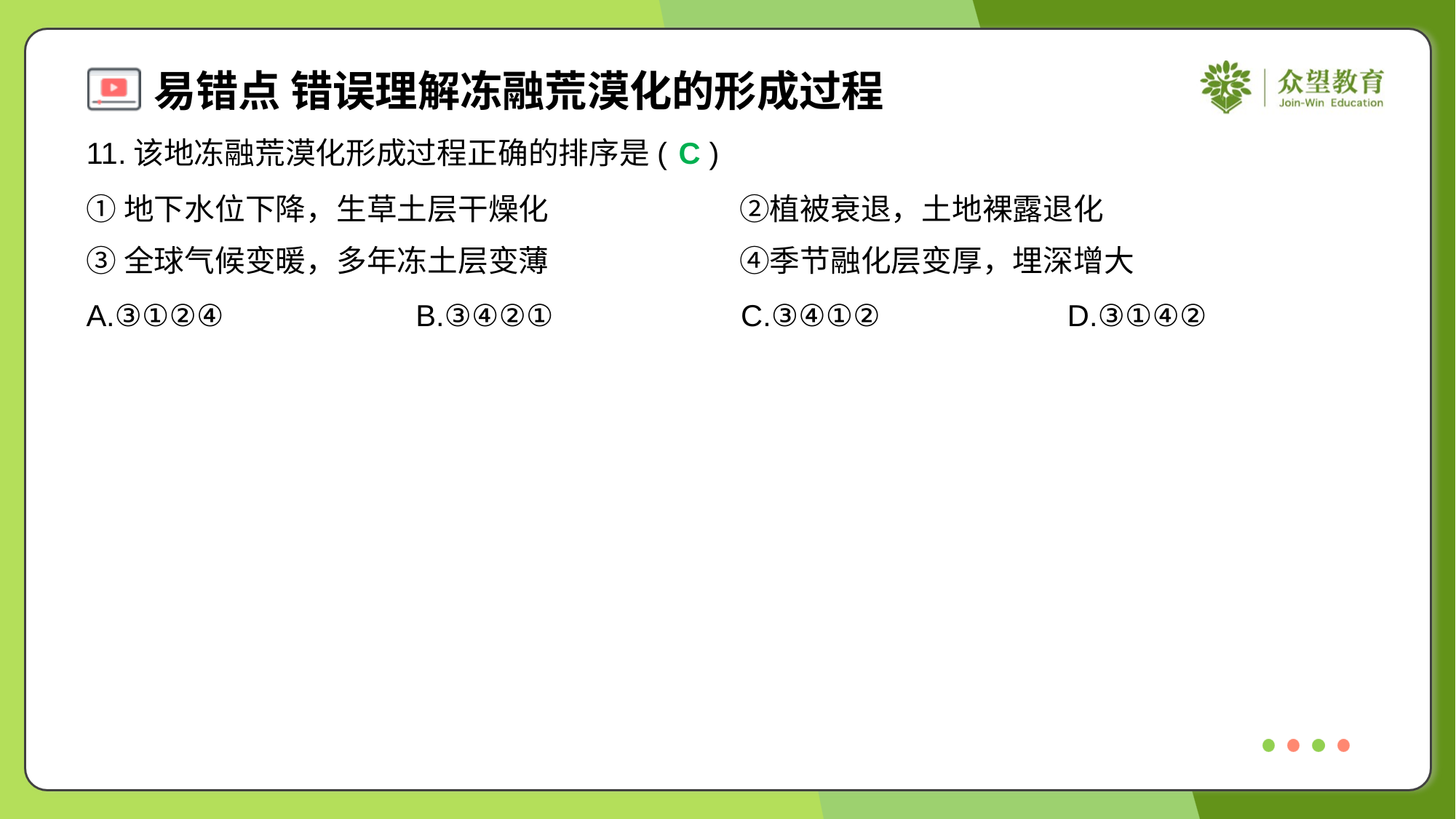

11.该地冻融荒漠化形成过程正确的排序是(     )
C
①地下水位下降，生草土层干燥化	②植被衰退，土地裸露退化
③全球气候变暖，多年冻土层变薄	④季节融化层变厚，埋深增大
A.③①②④	B.③④②①	C.③④①②	D.③①④②